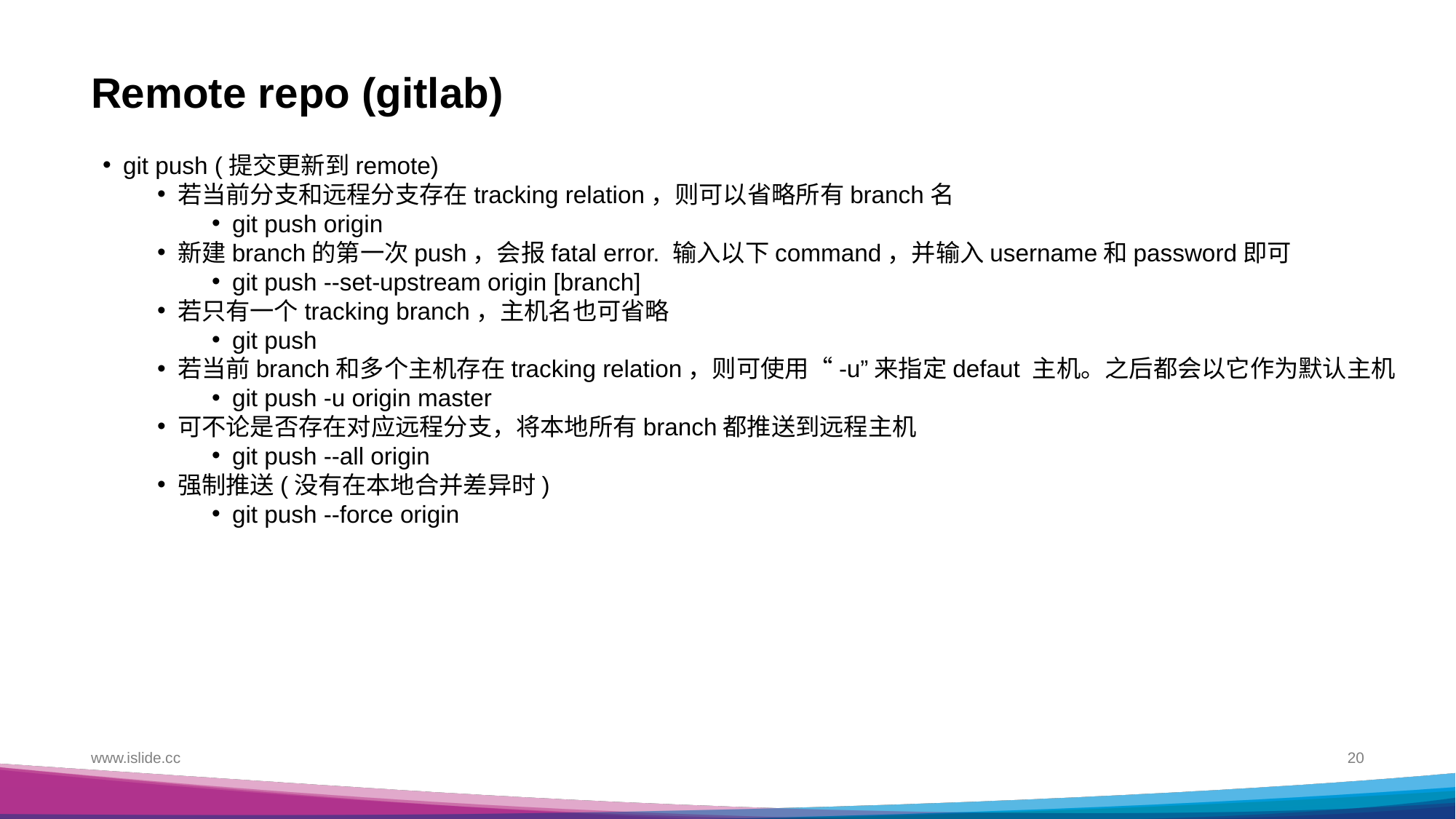

# Remote repo (gitlab)
git push (提交更新到remote)
若当前分支和远程分支存在tracking relation，则可以省略所有branch名
git push origin
新建branch的第一次push，会报fatal error. 输入以下command，并输入username和password即可
git push --set-upstream origin [branch]
若只有一个tracking branch，主机名也可省略
git push
若当前branch和多个主机存在tracking relation，则可使用“-u”来指定defaut 主机。之后都会以它作为默认主机
git push -u origin master
可不论是否存在对应远程分支，将本地所有branch都推送到远程主机
git push --all origin
强制推送(没有在本地合并差异时)
git push --force origin
www.islide.cc
20